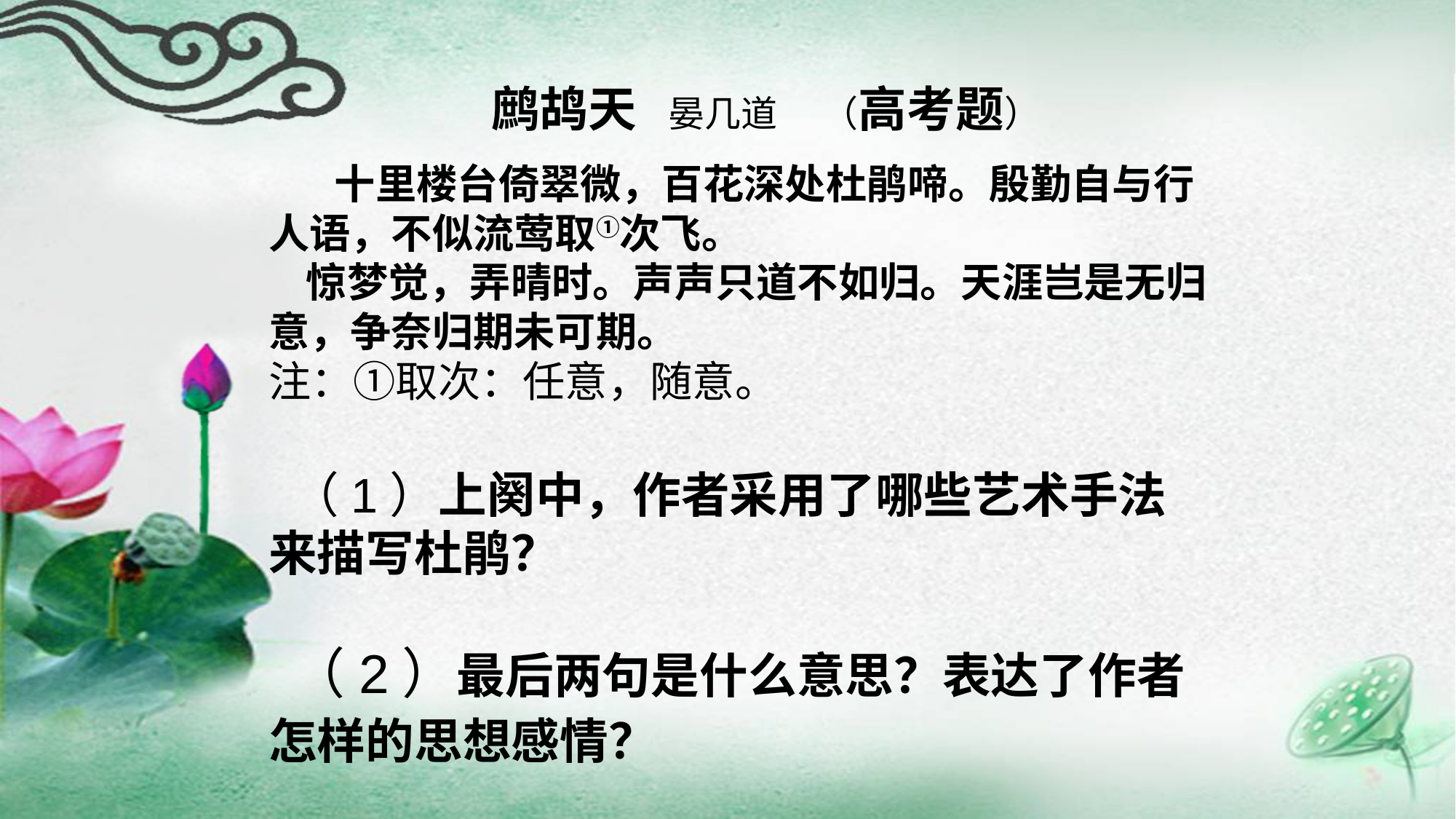

鹧鸪天   晏几道　 （高考题）
       十里楼台倚翠微，百花深处杜鹃啼。殷勤自与行人语，不似流莺取①次飞。
   惊梦觉，弄晴时。声声只道不如归。天涯岂是无归意，争奈归期未可期。
注：①取次：任意，随意。

 （1）上阕中，作者采用了哪些艺术手法来描写杜鹃？

 （2）最后两句是什么意思？表达了作者怎样的思想感情？